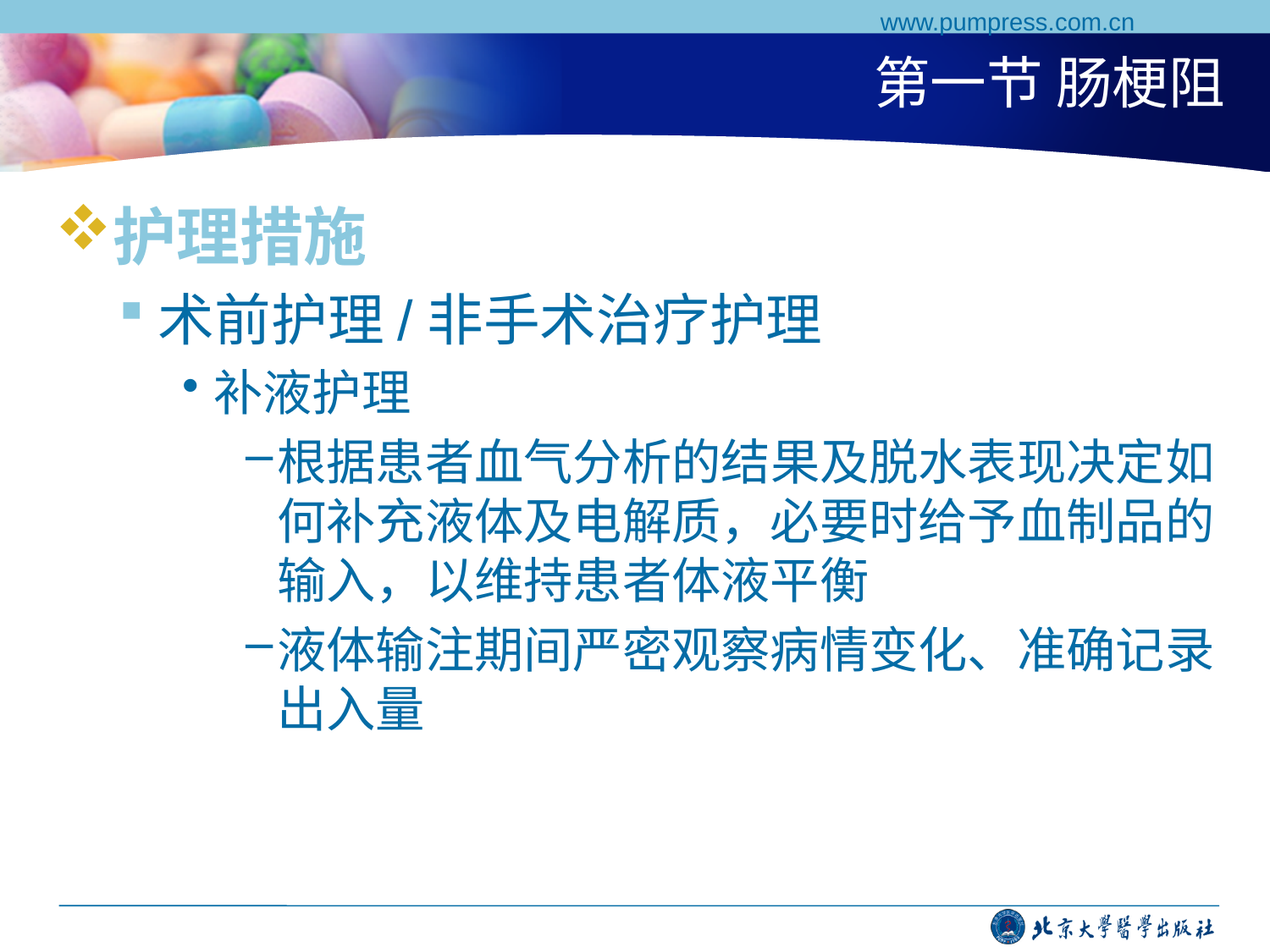

www.pumpress.com.cn
# 第一节 肠梗阻
护理措施
术前护理/非手术治疗护理
补液护理
根据患者血气分析的结果及脱水表现决定如何补充液体及电解质，必要时给予血制品的输入，以维持患者体液平衡
液体输注期间严密观察病情变化、准确记录出入量